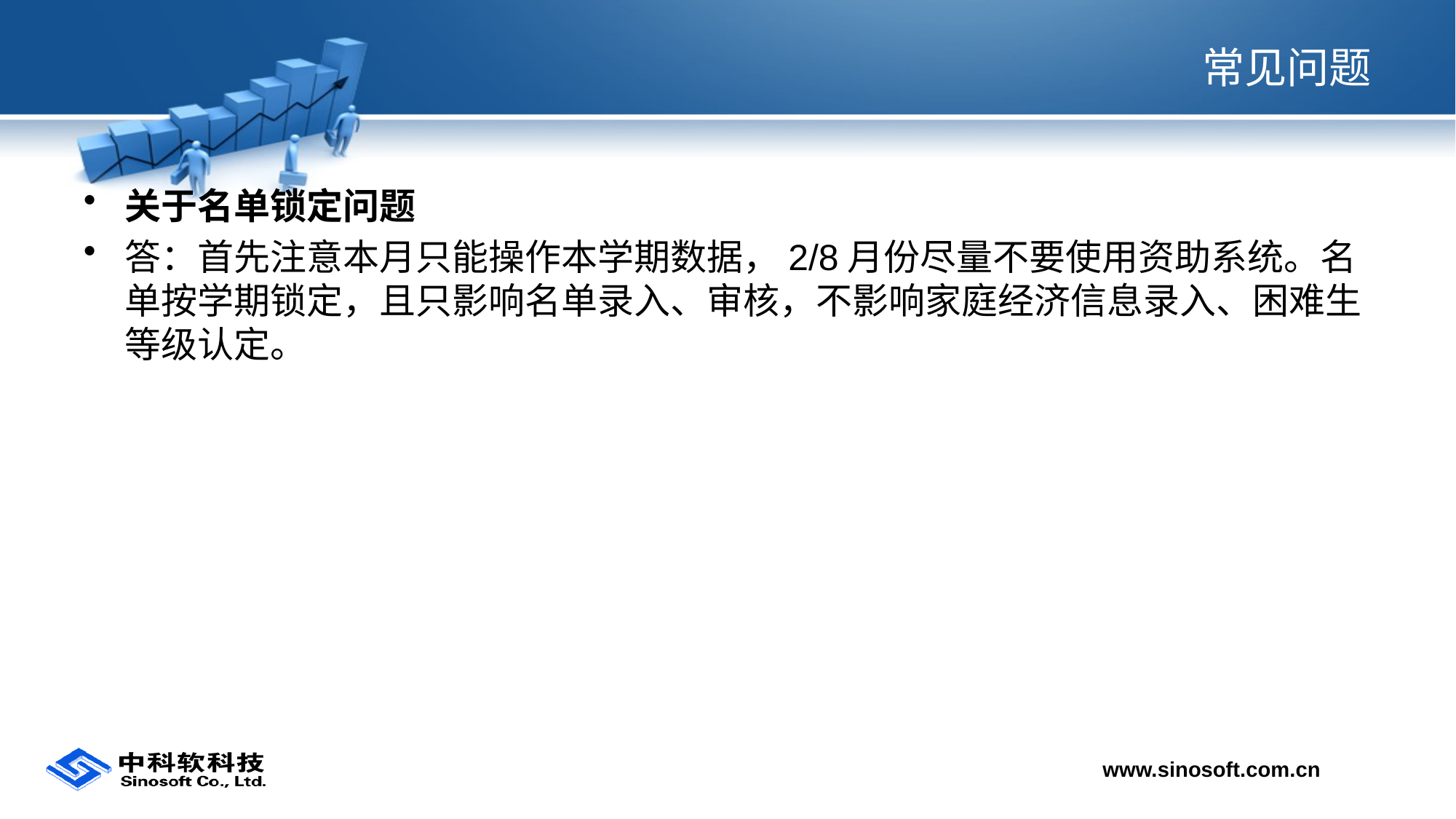

# 常见问题
关于名单锁定问题
答：首先注意本月只能操作本学期数据，2/8月份尽量不要使用资助系统。名单按学期锁定，且只影响名单录入、审核，不影响家庭经济信息录入、困难生等级认定。